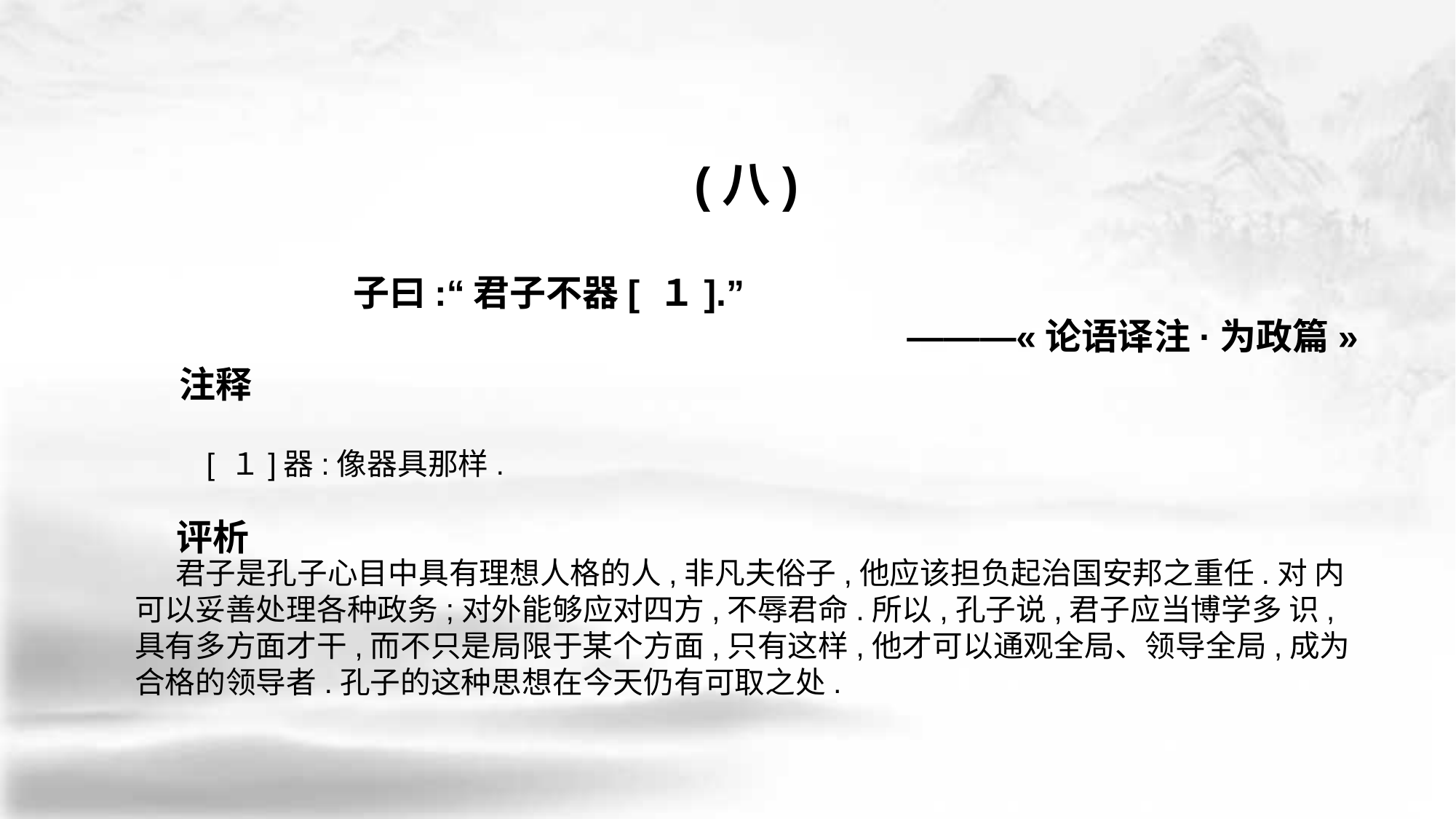

(八)

		子曰:“君子不器[ １].”
				———«论语译注·为政篇»

　　 [ １]器:像器具那样.

     君子是孔子心目中具有理想人格的人,非凡夫俗子,他应该担负起治国安邦之重任.对 内可以妥善处理各种政务;对外能够应对四方,不辱君命.所以,孔子说,君子应当博学多 识,具有多方面才干,而不只是局限于某个方面,只有这样,他才可以通观全局、领导全局,成为合格的领导者.孔子的这种思想在今天仍有可取之处.
注释
评析